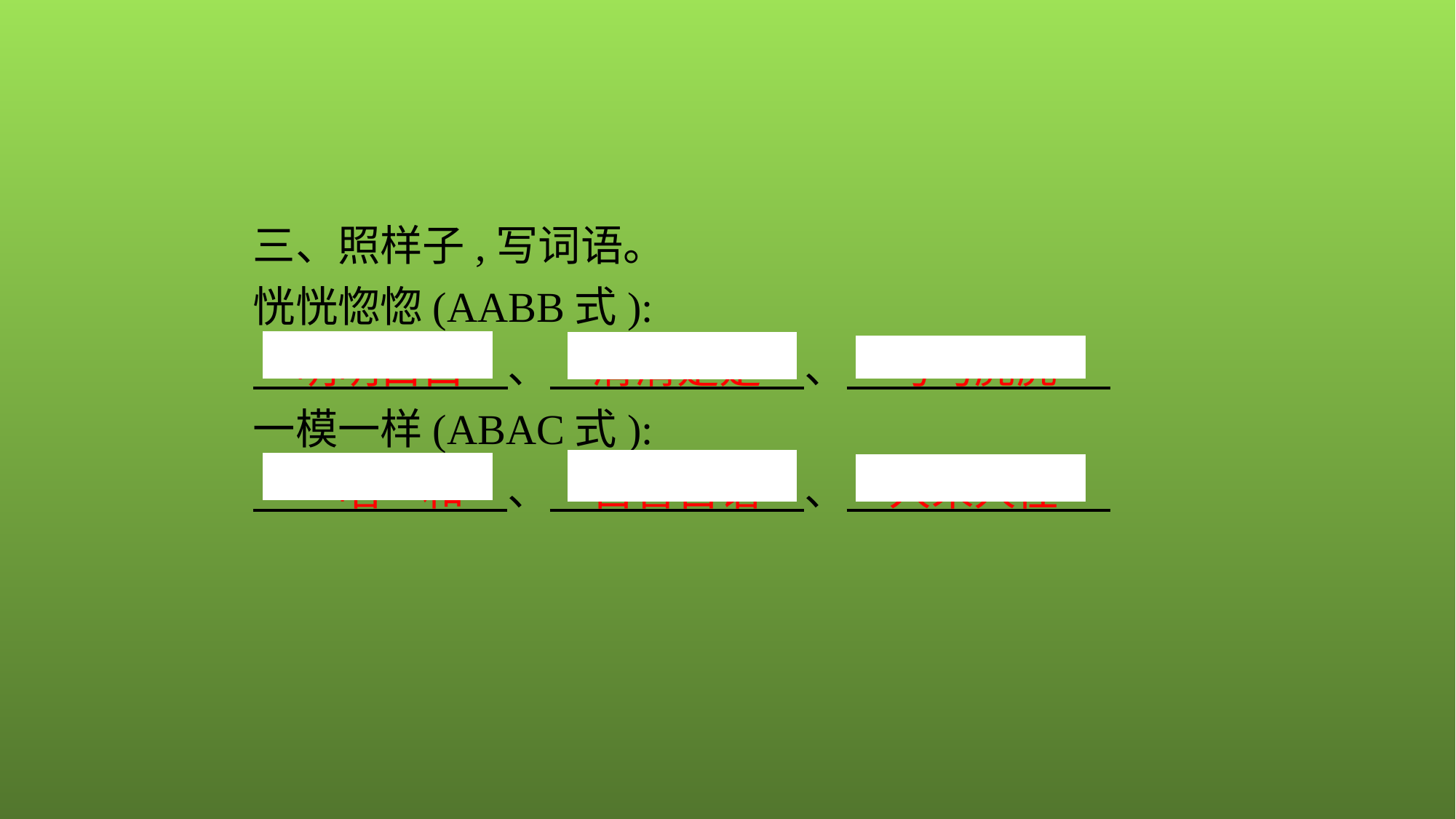

三、照样子,写词语。
恍恍惚惚(AABB式):
　明明白白　、　清清楚楚　、　马马虎虎
一模一样(ABAC式):
　一唱一和　、　自言自语　、　人来人往